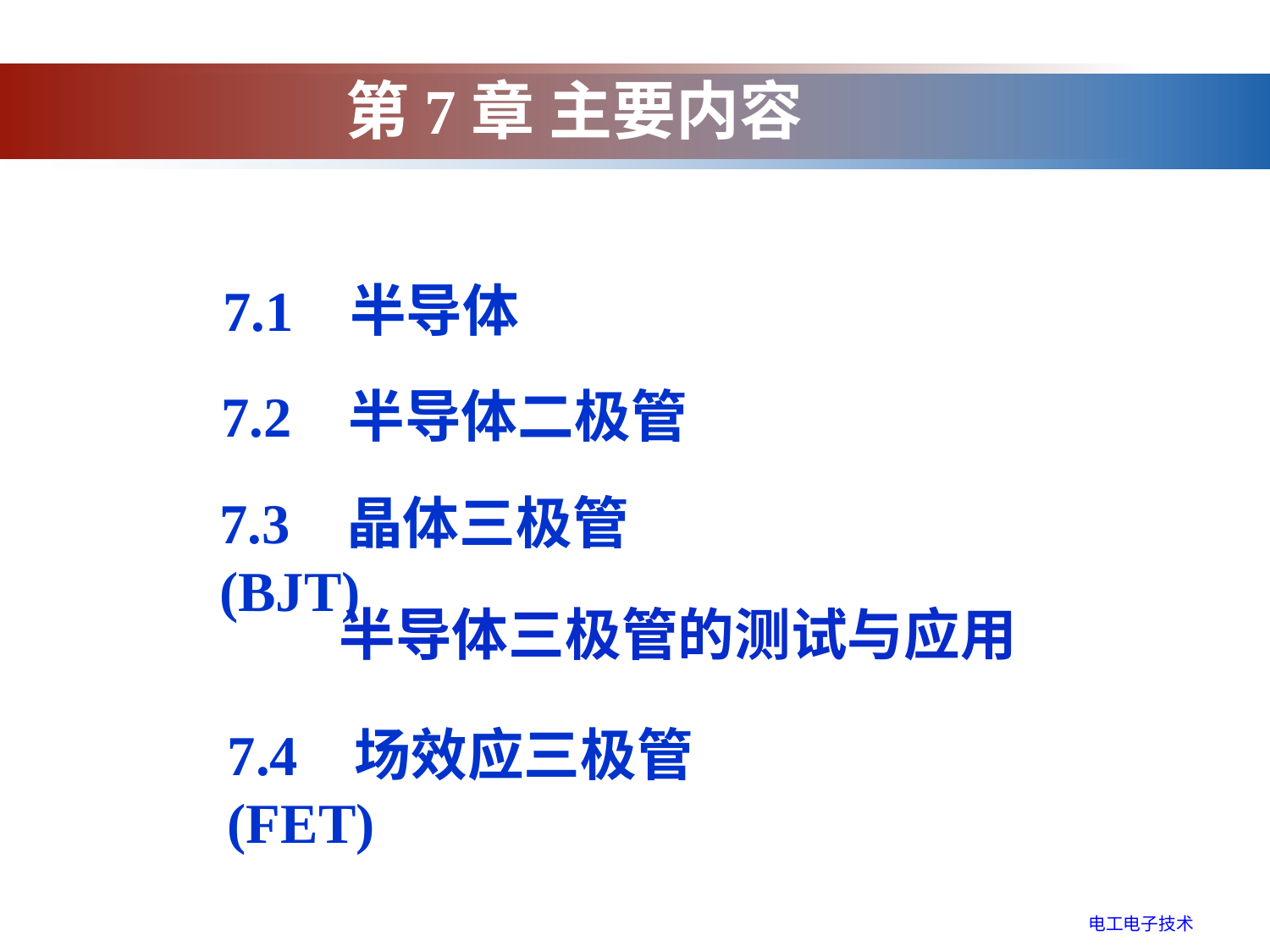

# 第7章 主要内容
7.1   半导体
7.2   半导体二极管
7.3   晶体三极管 (BJT)
 半导体三极管的测试与应用
7.4   场效应三极管 (FET)
电工电子技术